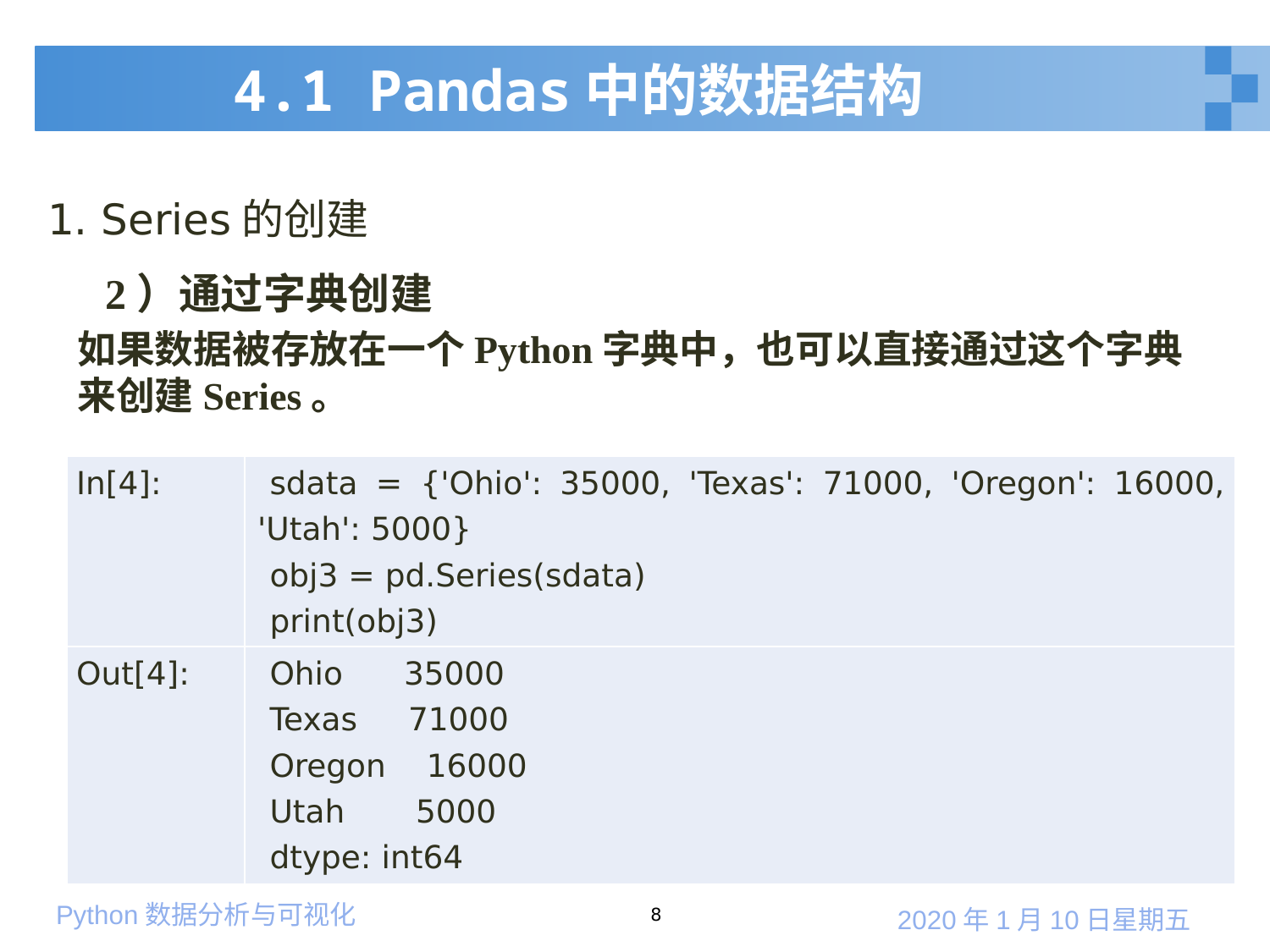

# 4.1 Pandas中的数据结构
1. Series的创建
2）通过字典创建
如果数据被存放在一个Python字典中，也可以直接通过这个字典来创建Series。
| In[4]: | sdata = {'Ohio': 35000, 'Texas': 71000, 'Oregon': 16000, 'Utah': 5000} obj3 = pd.Series(sdata) print(obj3) |
| --- | --- |
| Out[4]: | Ohio 35000 Texas 71000 Oregon 16000 Utah 5000 dtype: int64 |
8
2020年1月10日星期五